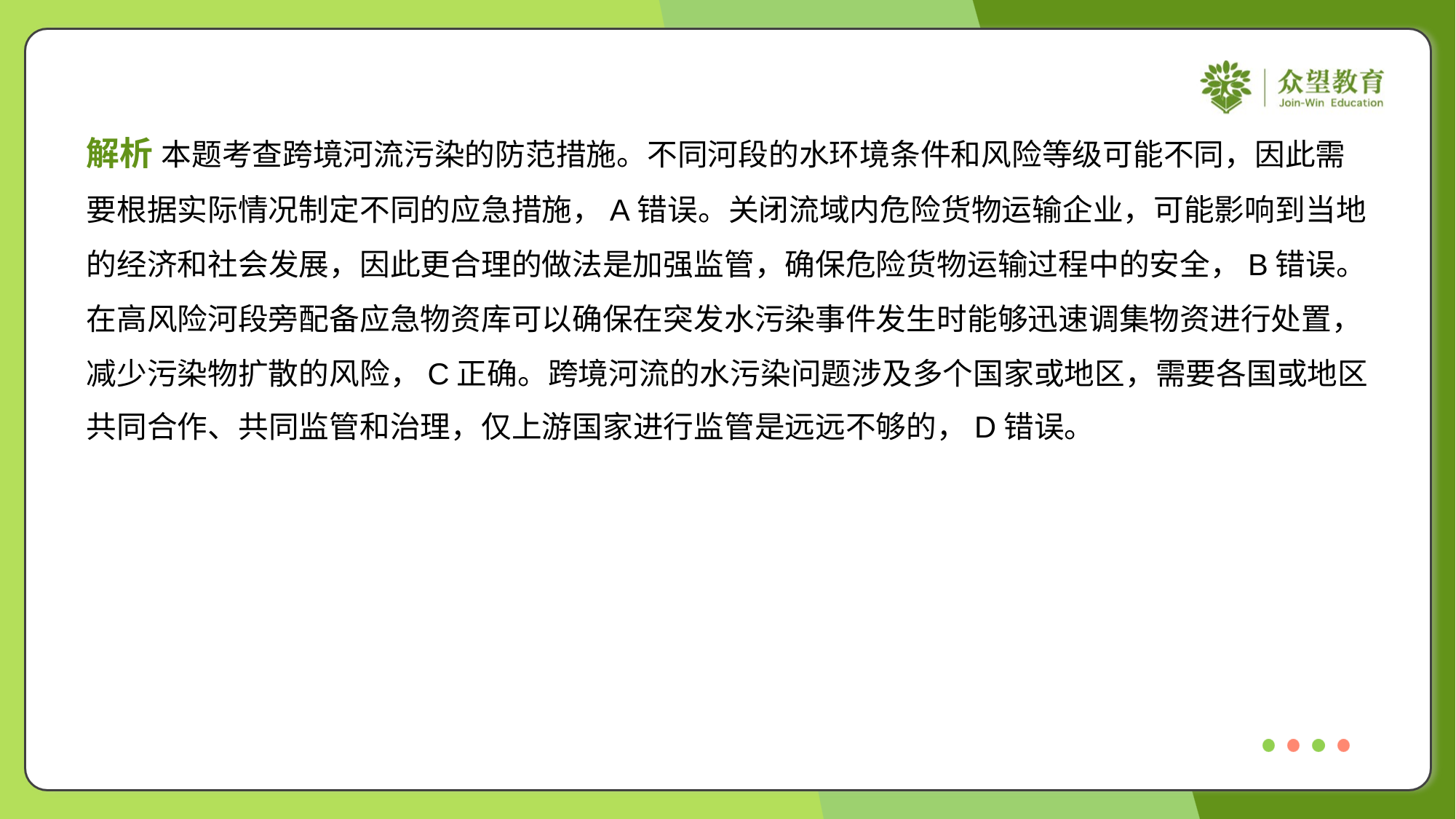

解析 本题考查跨境河流污染的防范措施。不同河段的水环境条件和风险等级可能不同，因此需
要根据实际情况制定不同的应急措施，A错误。关闭流域内危险货物运输企业，可能影响到当地
的经济和社会发展，因此更合理的做法是加强监管，确保危险货物运输过程中的安全，B错误。
在高风险河段旁配备应急物资库可以确保在突发水污染事件发生时能够迅速调集物资进行处置，
减少污染物扩散的风险，C正确。跨境河流的水污染问题涉及多个国家或地区，需要各国或地区
共同合作、共同监管和治理，仅上游国家进行监管是远远不够的，D错误。